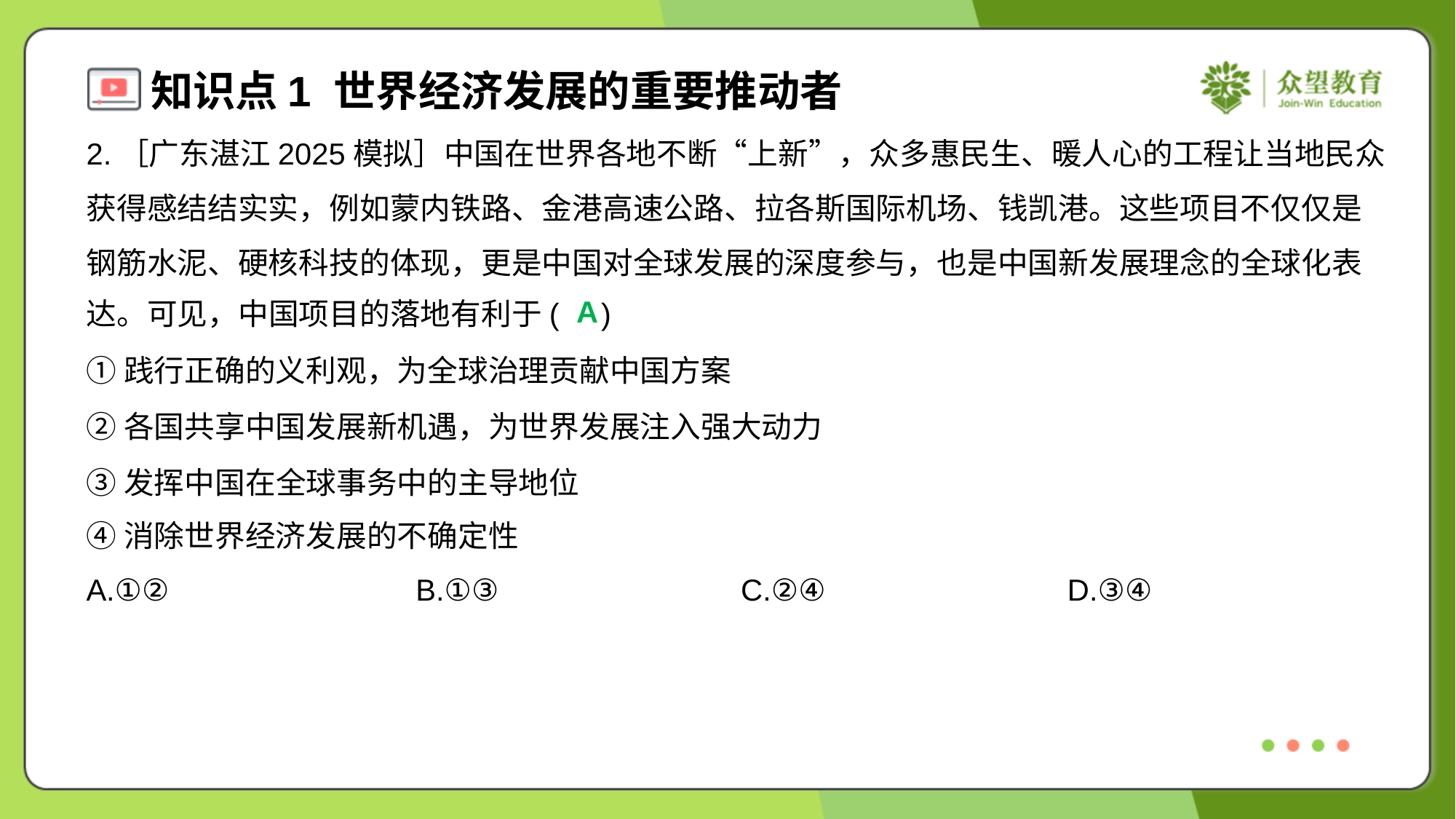

2.［广东湛江2025模拟］中国在世界各地不断“上新”，众多惠民生、暖人心的工程让当地民众
获得感结结实实，例如蒙内铁路、金港高速公路、拉各斯国际机场、钱凯港。这些项目不仅仅是
钢筋水泥、硬核科技的体现，更是中国对全球发展的深度参与，也是中国新发展理念的全球化表
达。可见，中国项目的落地有利于(     )
A
①践行正确的义利观，为全球治理贡献中国方案
②各国共享中国发展新机遇，为世界发展注入强大动力
③发挥中国在全球事务中的主导地位
④消除世界经济发展的不确定性
A.①②	B.①③	C.②④	D.③④